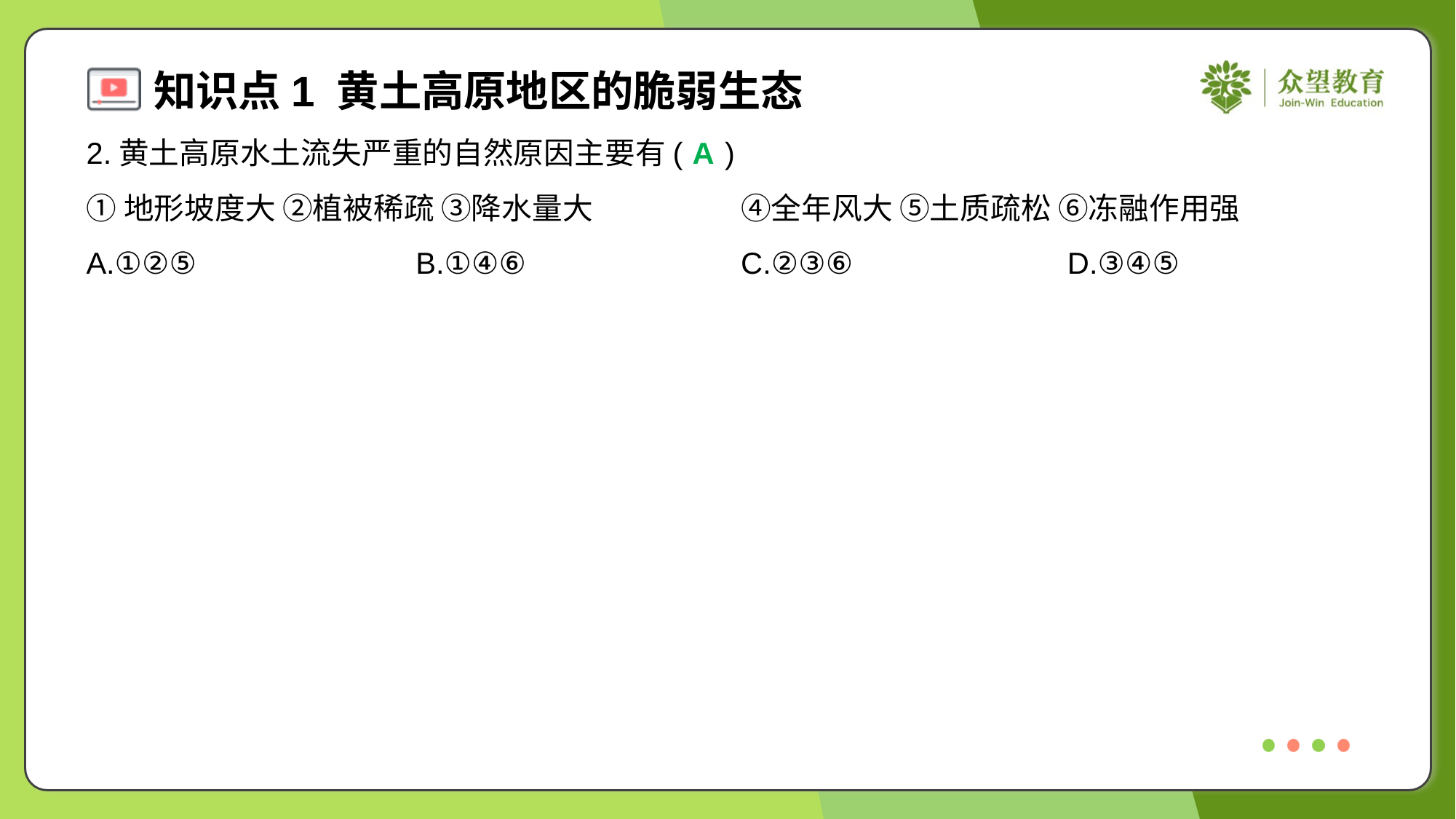

2.黄土高原水土流失严重的自然原因主要有(     )
A
①地形坡度大 ②植被稀疏 ③降水量大	④全年风大 ⑤土质疏松 ⑥冻融作用强
A.①②⑤	B.①④⑥	C.②③⑥	D.③④⑤